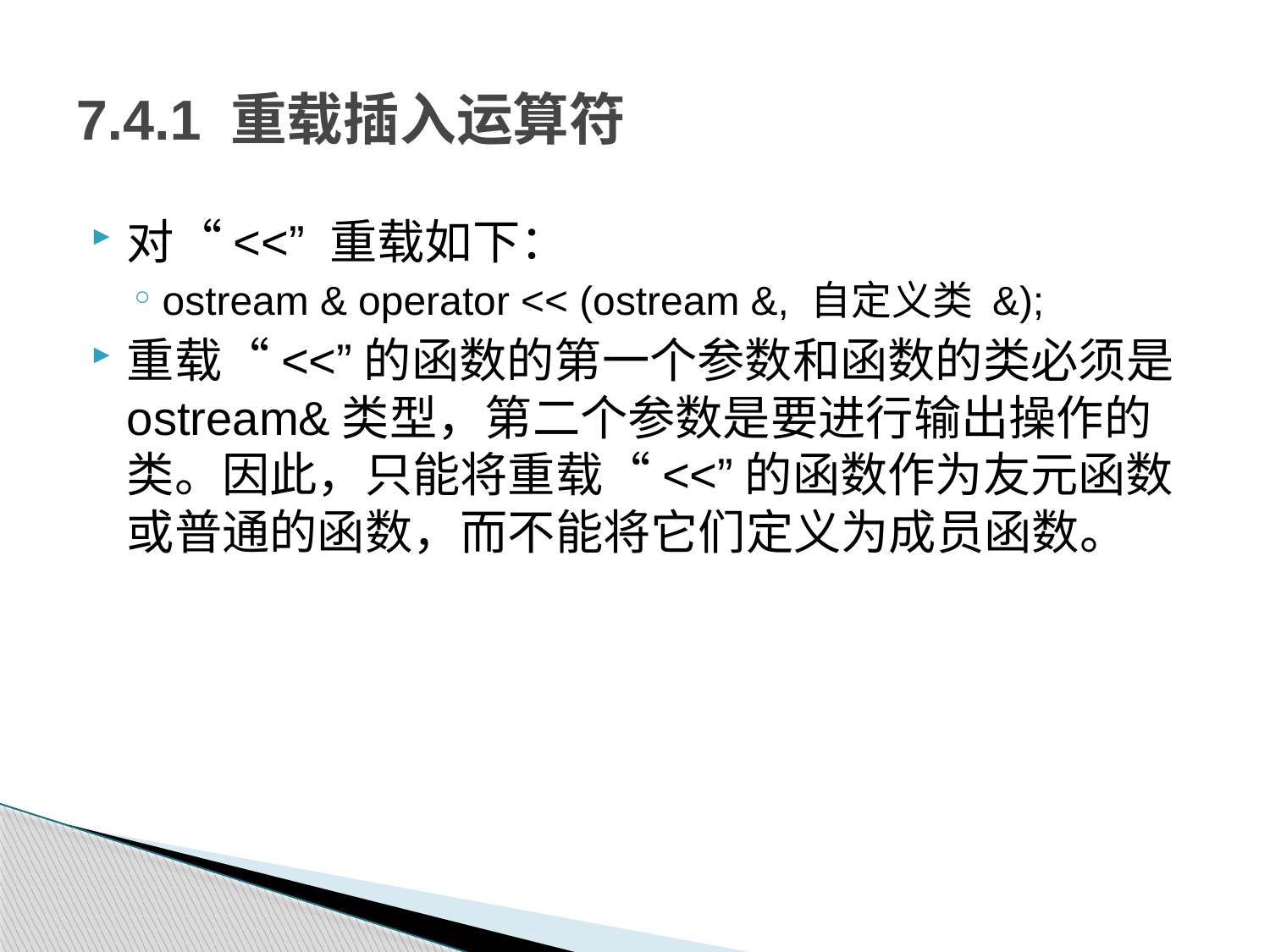

# 7.4.1 重载插入运算符
对“<<” 重载如下：
ostream & operator << (ostream &, 自定义类 &);
重载“<<”的函数的第一个参数和函数的类必须是ostream&类型，第二个参数是要进行输出操作的类。因此，只能将重载“<<”的函数作为友元函数或普通的函数，而不能将它们定义为成员函数。